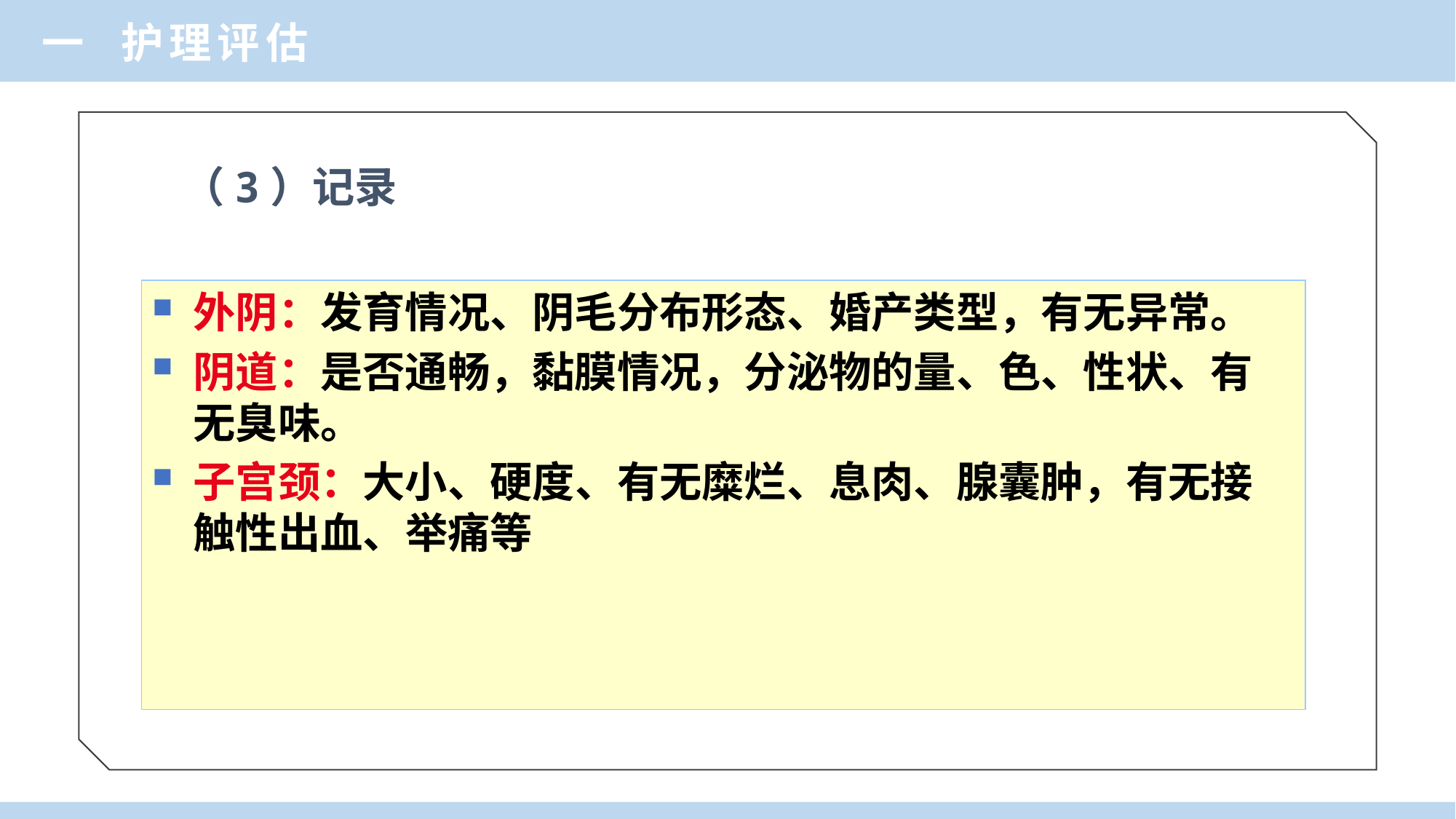

一  护理评估

（3）记录
外阴：发育情况、阴毛分布形态、婚产类型，有无异常。
阴道：是否通畅，黏膜情况，分泌物的量、色、性状、有无臭味。
子宫颈：大小、硬度、有无糜烂、息肉、腺囊肿，有无接触性出血、举痛等